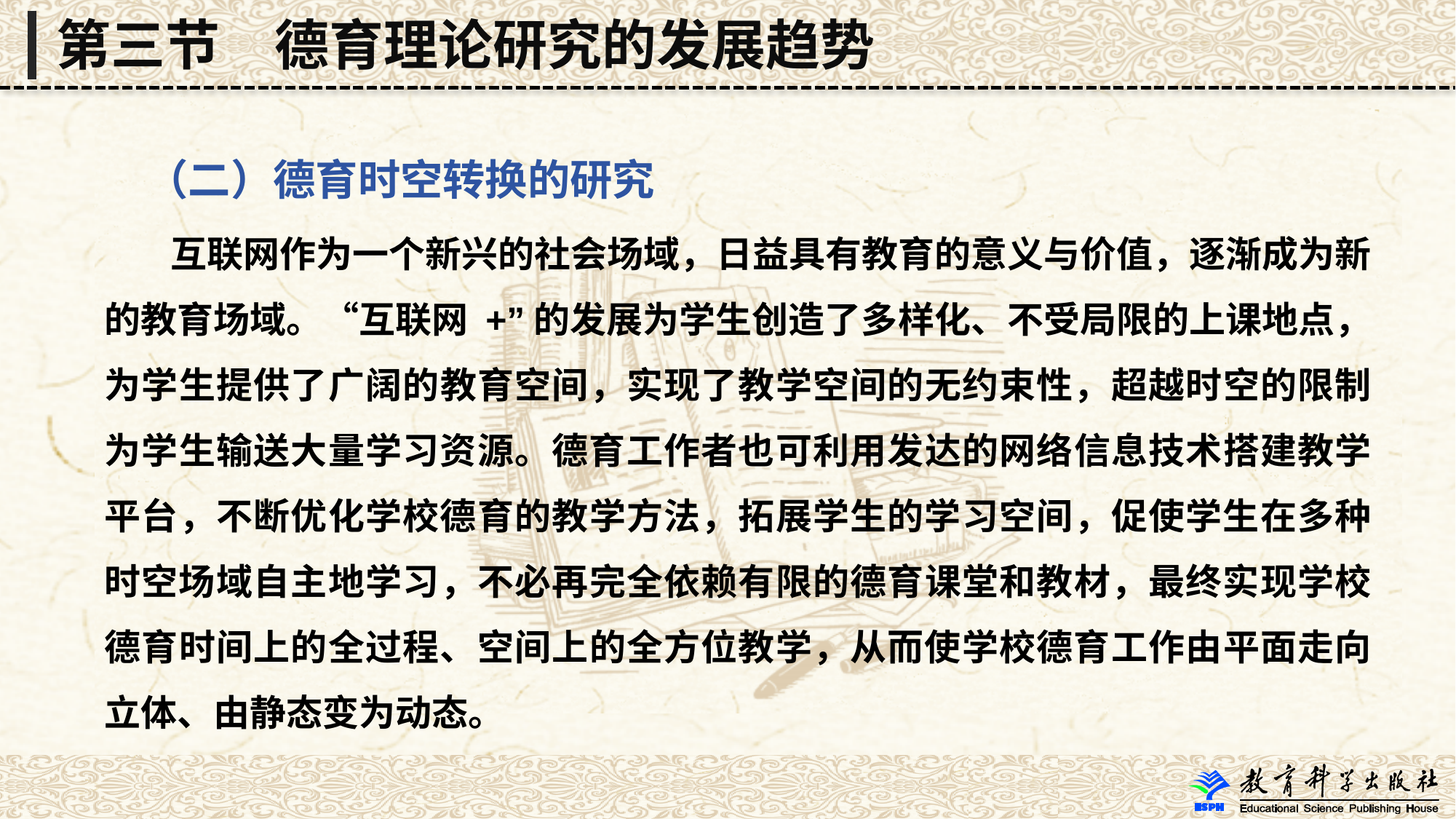

第三节　德育理论研究的发展趋势
     （二）德育时空转换的研究

       互联网作为一个新兴的社会场域，日益具有教育的意义与价值，逐渐成为新的教育场域。“互联网 +”的发展为学生创造了多样化、不受局限的上课地点，为学生提供了广阔的教育空间，实现了教学空间的无约束性，超越时空的限制为学生输送大量学习资源。德育工作者也可利用发达的网络信息技术搭建教学平台，不断优化学校德育的教学方法，拓展学生的学习空间，促使学生在多种时空场域自主地学习，不必再完全依赖有限的德育课堂和教材，最终实现学校德育时间上的全过程、空间上的全方位教学，从而使学校德育工作由平面走向立体、由静态变为动态。